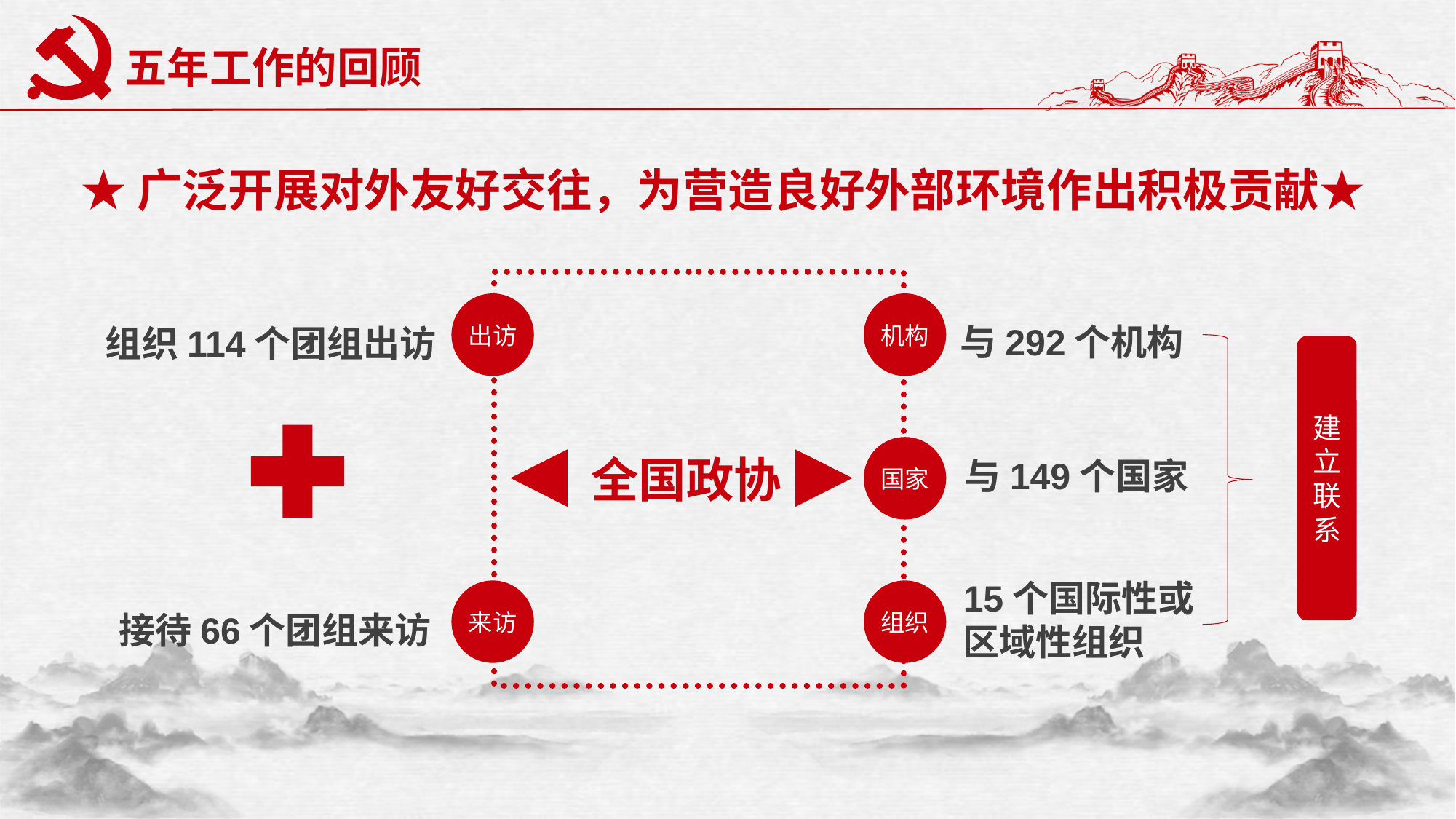

# 五年工作的回顾
★广泛开展对外友好交往，为营造良好外部环境作出积极贡献★

与292个机构
出访
机构
组织114个团组出访

建立联系

与149个国家
国家

全国政协
15个国际性或
区域性组织
来访
组织
接待66个团组来访